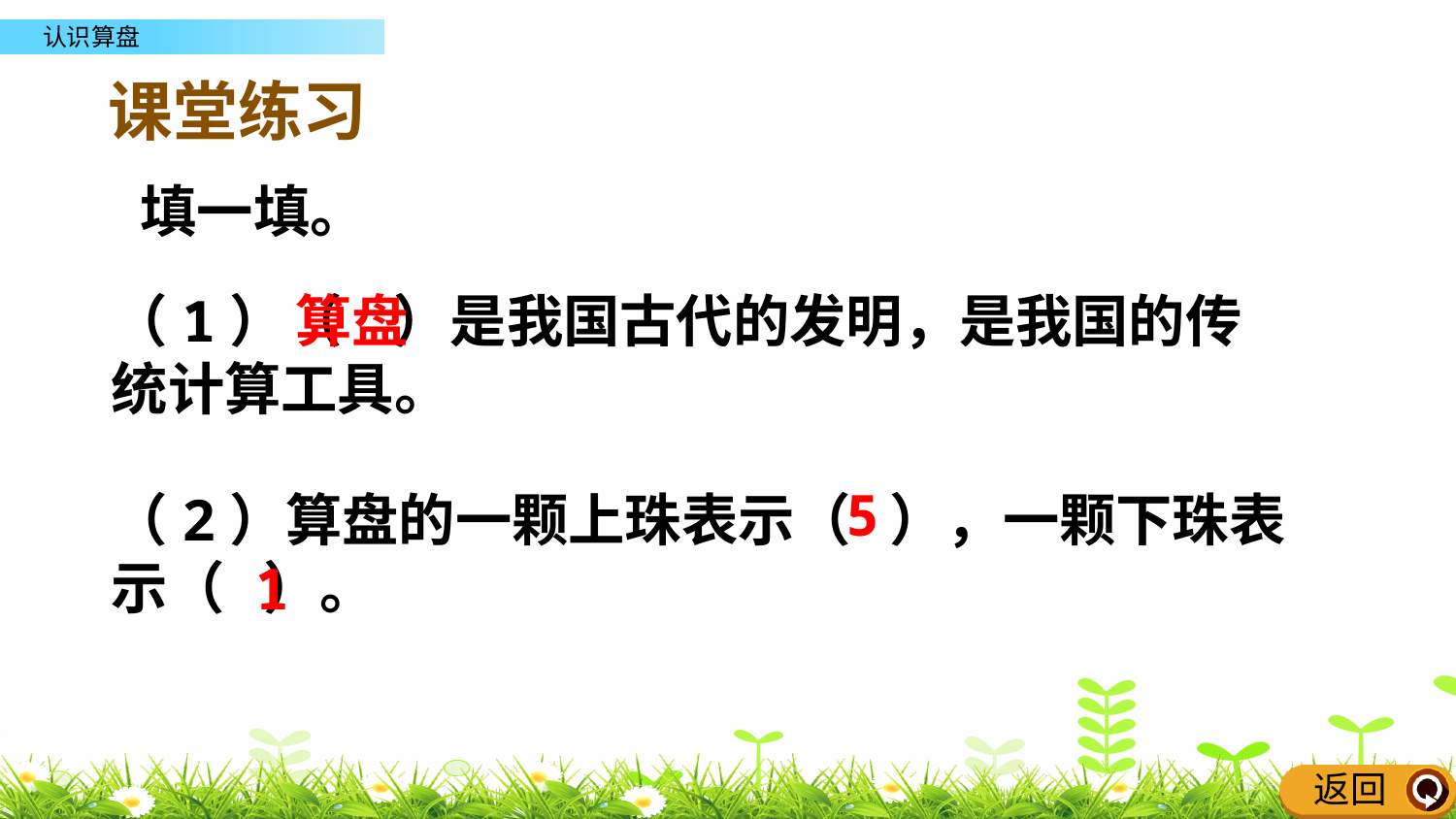

课堂练习
填一填。
（1）（    ）是我国古代的发明，是我国的传统计算工具。
算盘
5
（2）算盘的一颗上珠表示（   ），一颗下珠表示（   ）。
1